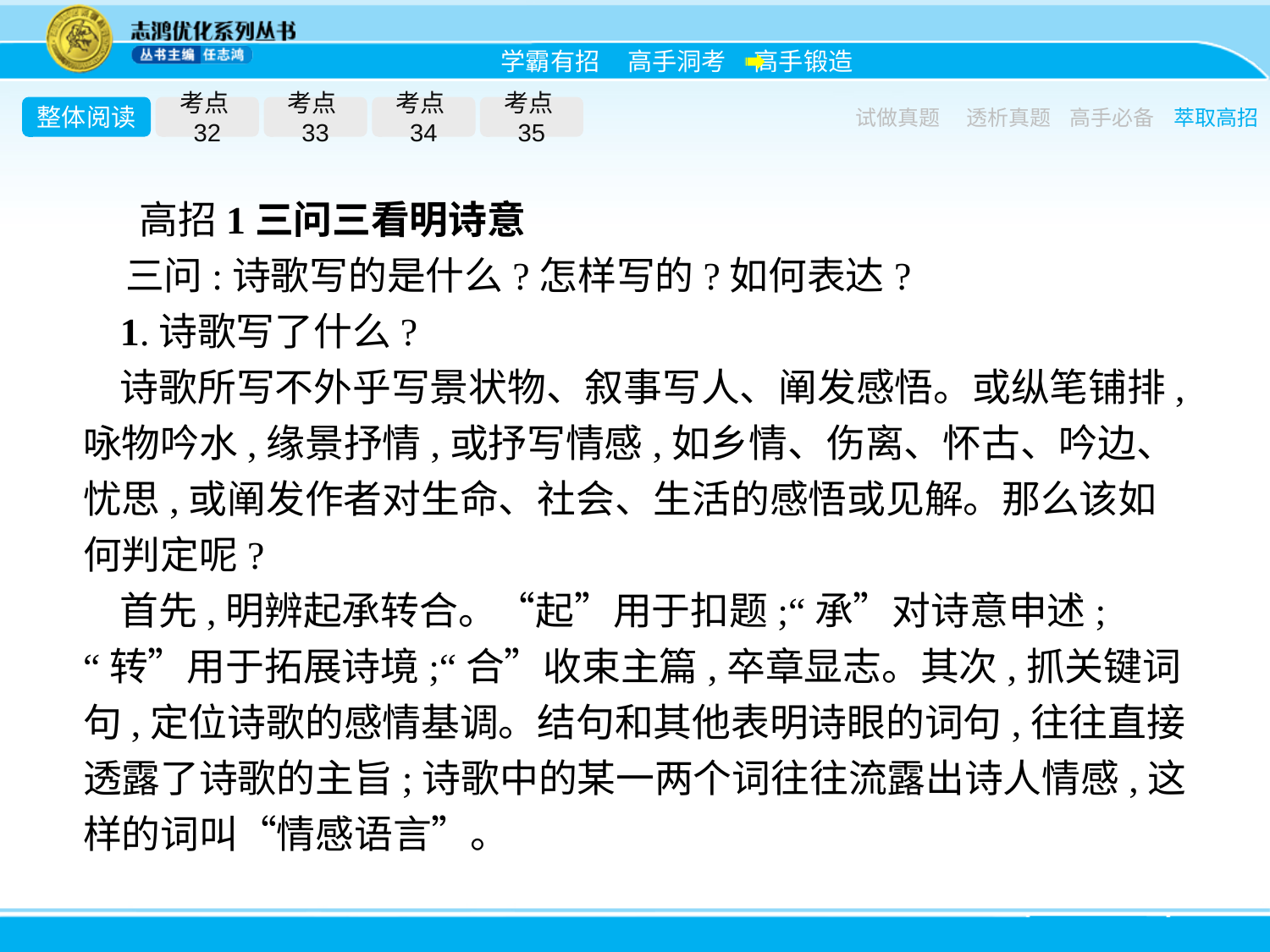

整体阅读
考点32
考点33
考点34
考点35
试做真题
透析真题
高手必备
萃取高招
高招1三问三看明诗意
三问:诗歌写的是什么?怎样写的?如何表达?
1.诗歌写了什么?
诗歌所写不外乎写景状物、叙事写人、阐发感悟。或纵笔铺排,咏物吟水,缘景抒情,或抒写情感,如乡情、伤离、怀古、吟边、忧思,或阐发作者对生命、社会、生活的感悟或见解。那么该如何判定呢?
首先,明辨起承转合。“起”用于扣题;“承”对诗意申述;“转”用于拓展诗境;“合”收束主篇,卒章显志。其次,抓关键词句,定位诗歌的感情基调。结句和其他表明诗眼的词句,往往直接透露了诗歌的主旨;诗歌中的某一两个词往往流露出诗人情感,这样的词叫“情感语言”。